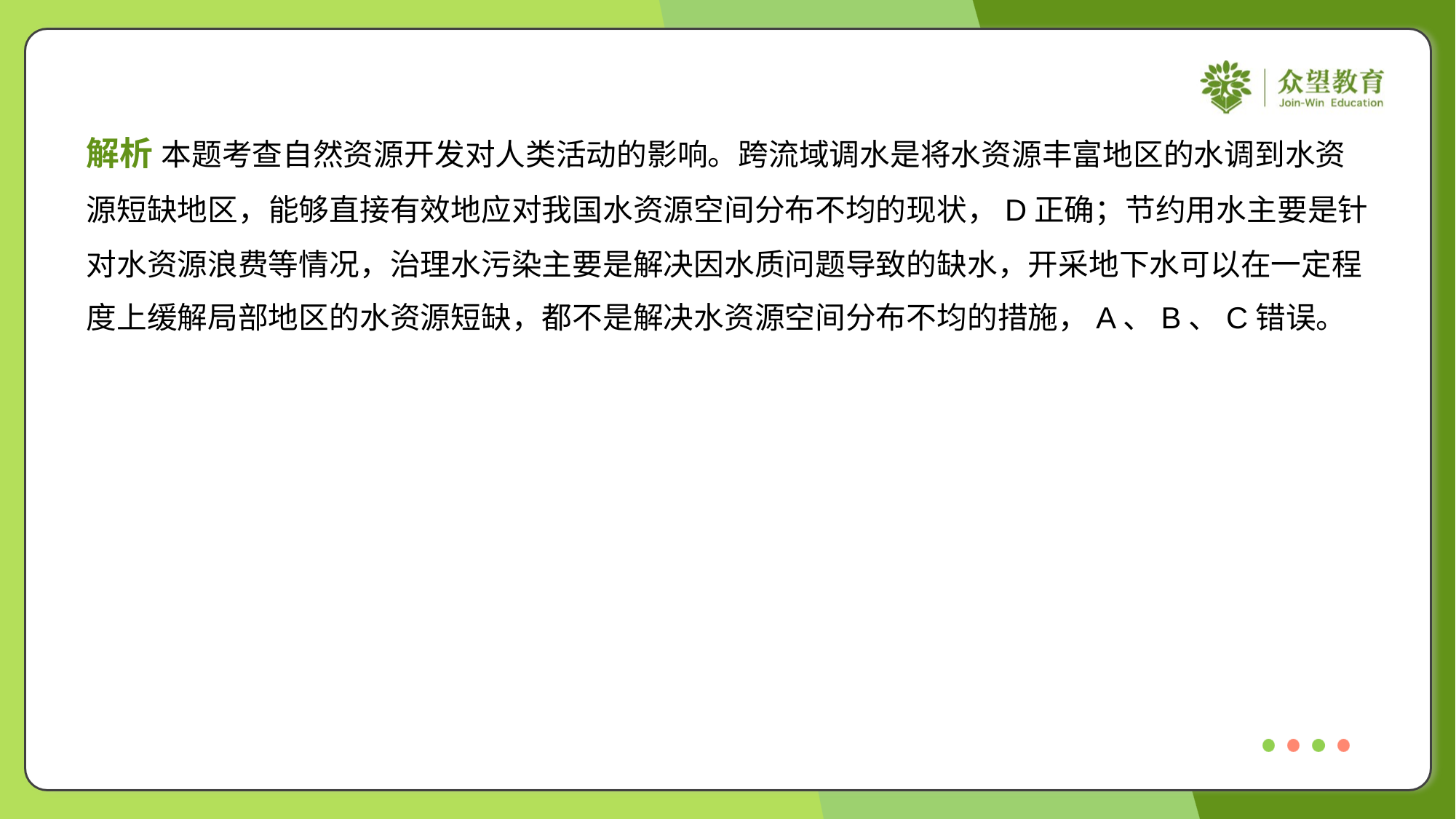

解析 本题考查自然资源开发对人类活动的影响。跨流域调水是将水资源丰富地区的水调到水资
源短缺地区，能够直接有效地应对我国水资源空间分布不均的现状，D正确；节约用水主要是针
对水资源浪费等情况，治理水污染主要是解决因水质问题导致的缺水，开采地下水可以在一定程
度上缓解局部地区的水资源短缺，都不是解决水资源空间分布不均的措施，A、B、C错误。